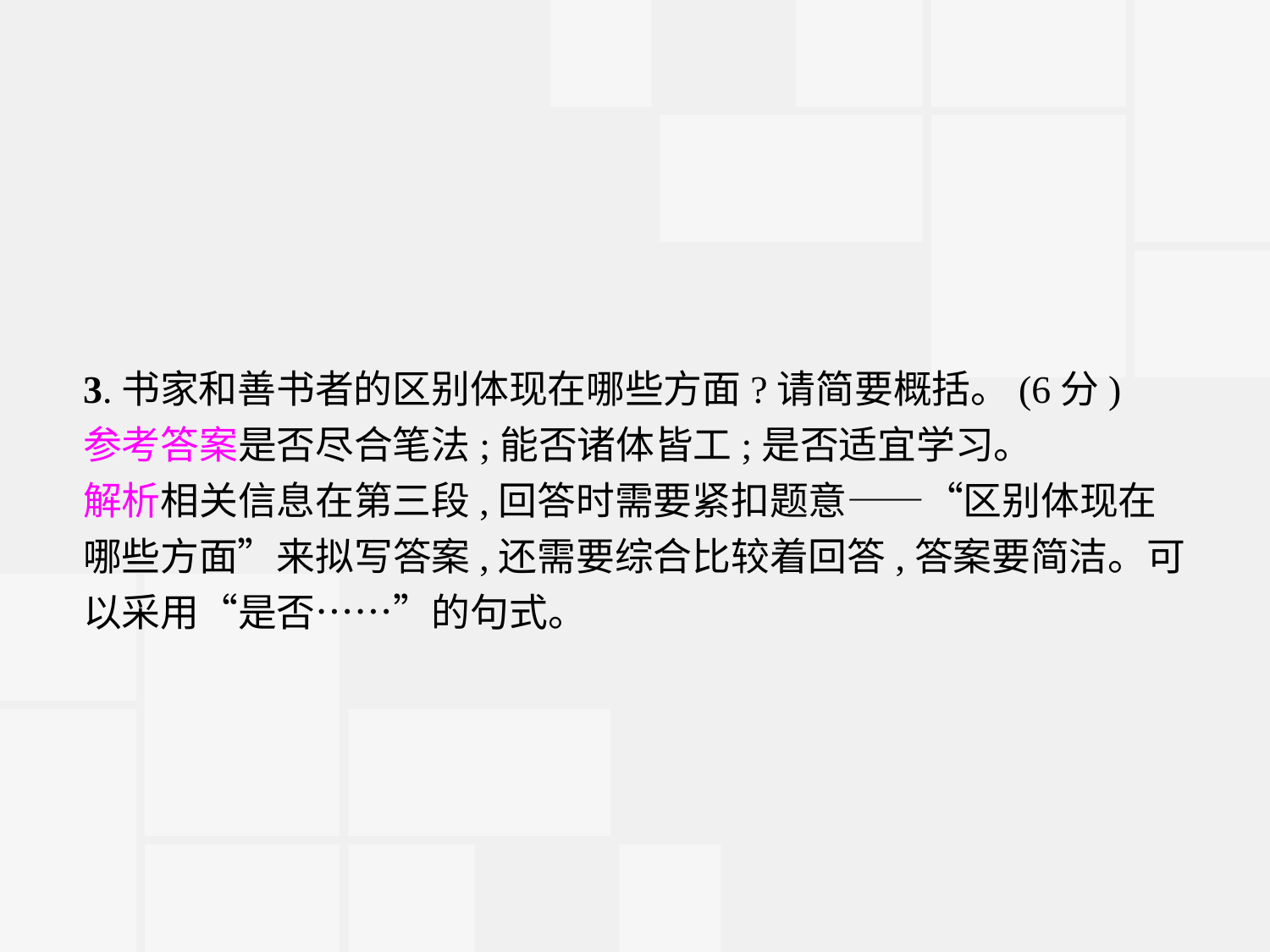

3.书家和善书者的区别体现在哪些方面?请简要概括。(6分)
参考答案是否尽合笔法;能否诸体皆工;是否适宜学习。
解析相关信息在第三段,回答时需要紧扣题意——“区别体现在哪些方面”来拟写答案,还需要综合比较着回答,答案要简洁。可以采用“是否……”的句式。